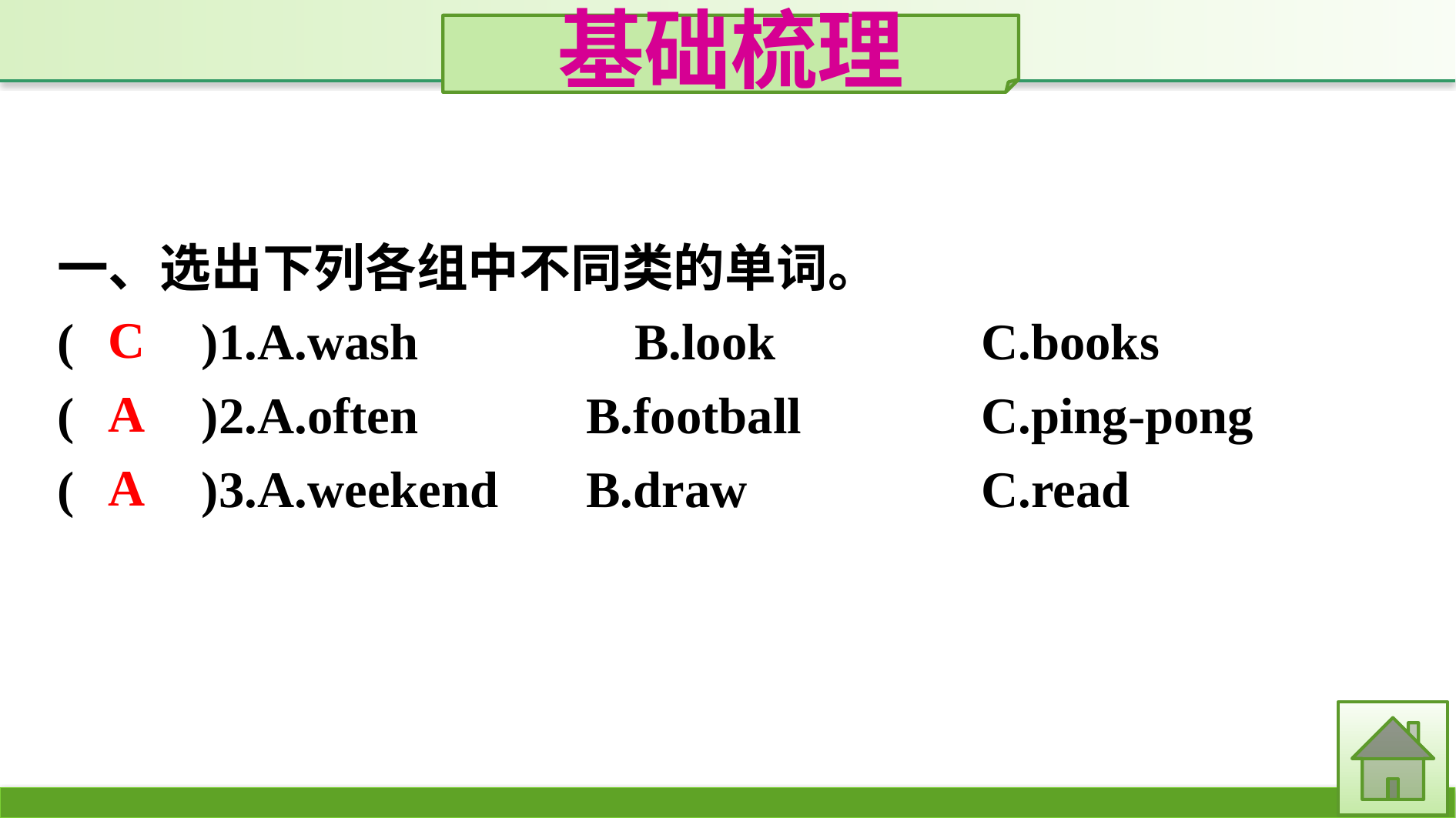

基础梳理
一、选出下列各组中不同类的单词。
(　　)1.A.wash　		B.look　　　	C.books
(　　)2.A.often		B.football		C.ping-pong
(　　)3.A.weekend	B.draw			C.read
C
A
A